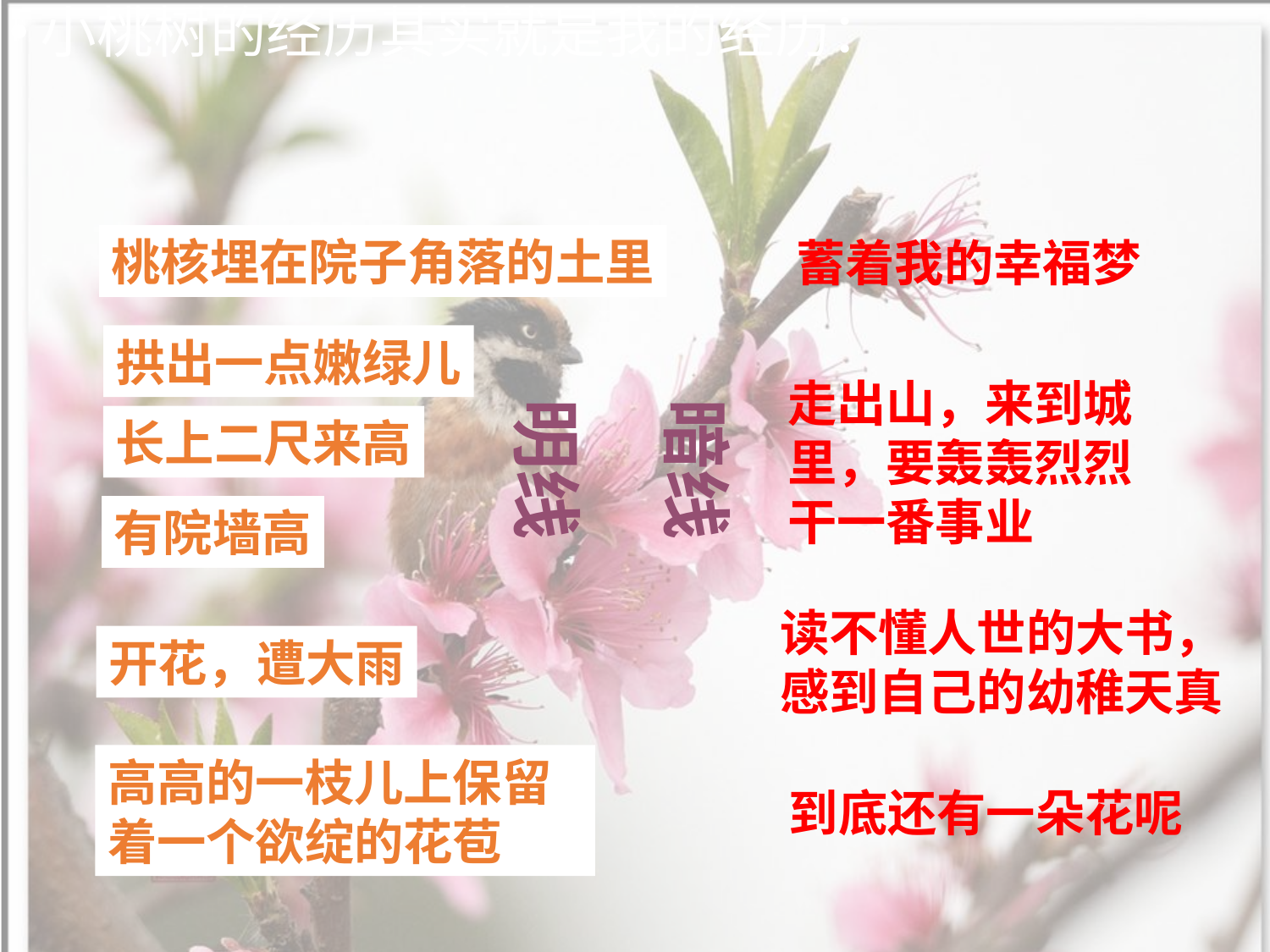

小桃树的经历其实就是我的经历：
#
桃核埋在院子角落的土里
蓄着我的幸福梦
拱出一点嫩绿儿

走出山，来到城里，要轰轰烈烈干一番事业
明线
暗线
长上二尺来高
有院墙高
读不懂人世的大书，感到自己的幼稚天真
开花，遭大雨
高高的一枝儿上保留着一个欲绽的花苞
到底还有一朵花呢